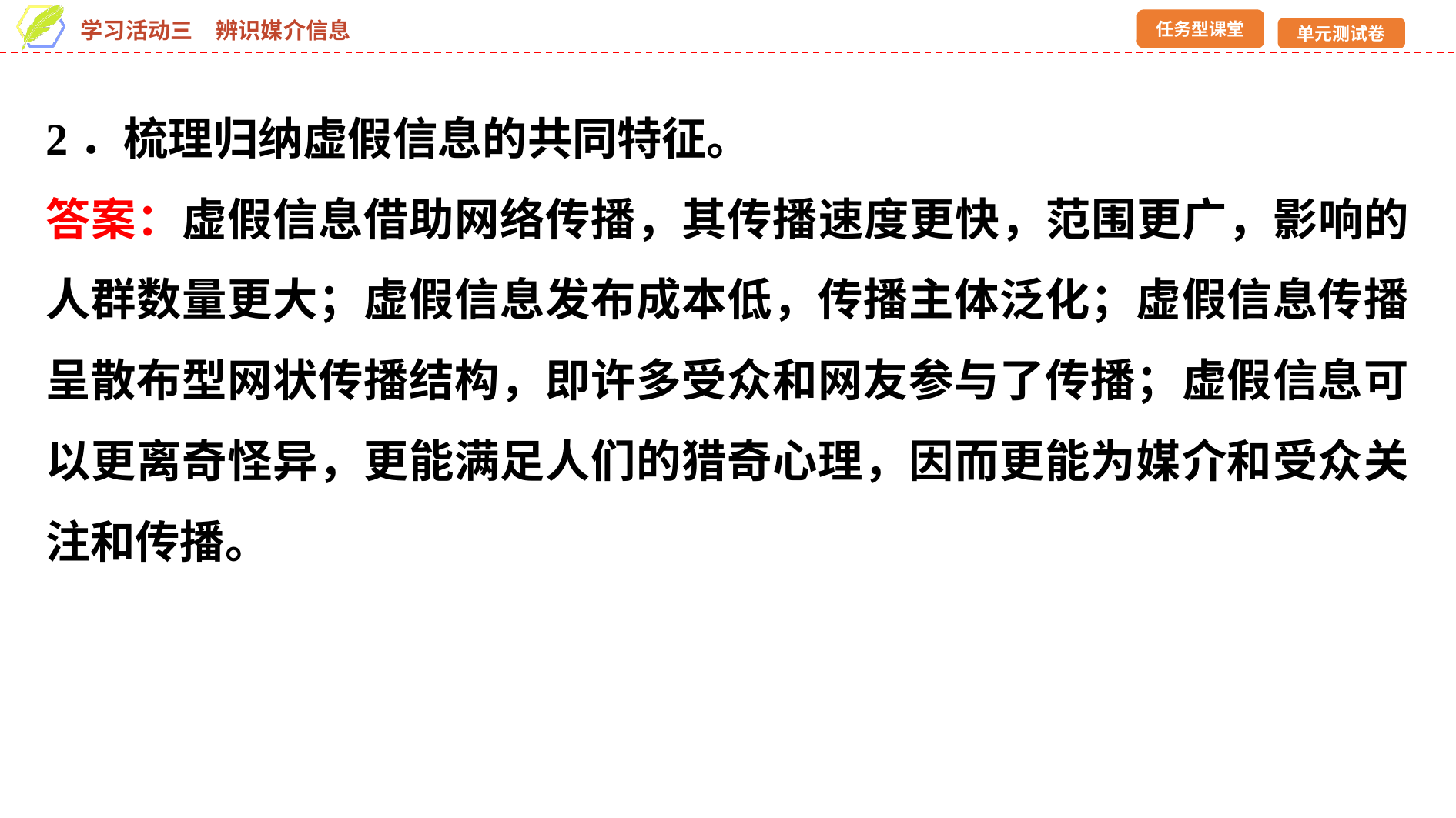

2．梳理归纳虚假信息的共同特征。
答案：虚假信息借助网络传播，其传播速度更快，范围更广，影响的人群数量更大；虚假信息发布成本低，传播主体泛化；虚假信息传播呈散布型网状传播结构，即许多受众和网友参与了传播；虚假信息可以更离奇怪异，更能满足人们的猎奇心理，因而更能为媒介和受众关注和传播。